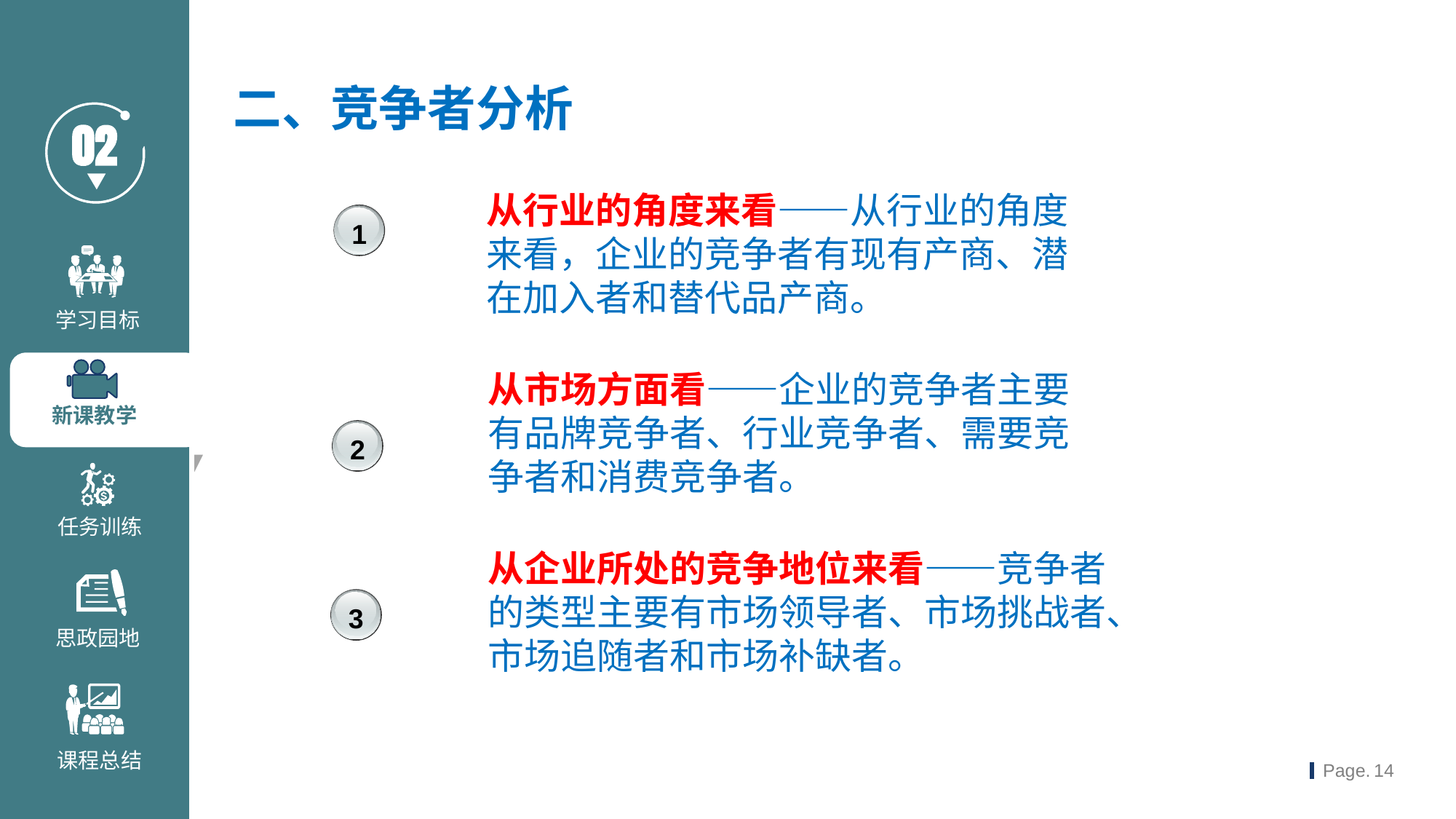

二、竞争者分析
从行业的角度来看——从行业的角度来看，企业的竞争者有现有产商、潜在加入者和替代品产商。

1
从市场方面看——企业的竞争者主要有品牌竞争者、行业竞争者、需要竞争者和消费竞争者。

2
从企业所处的竞争地位来看——竞争者的类型主要有市场领导者、市场挑战者、市场追随者和市场补缺者。

3